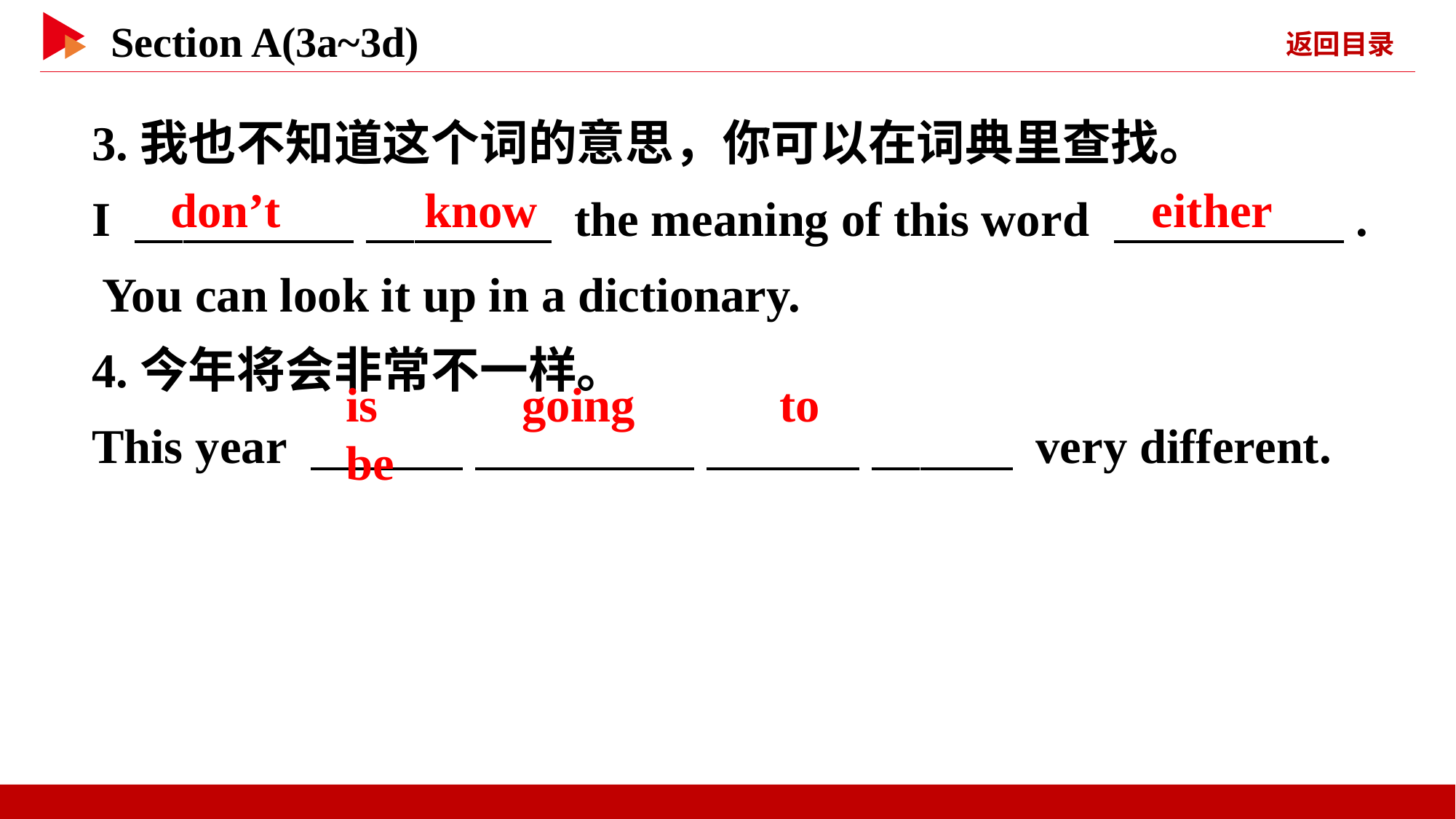

3.我也不知道这个词的意思，你可以在词典里查找。
I 　           　 　        　 the meaning of this word 　            　. You can look it up in a dictionary.
4.今年将会非常不一样。
This year 　     　 　           　 　     　 　    　 very different.
don’t 　 　know
either
is 　 　going 　 　to 　 　be